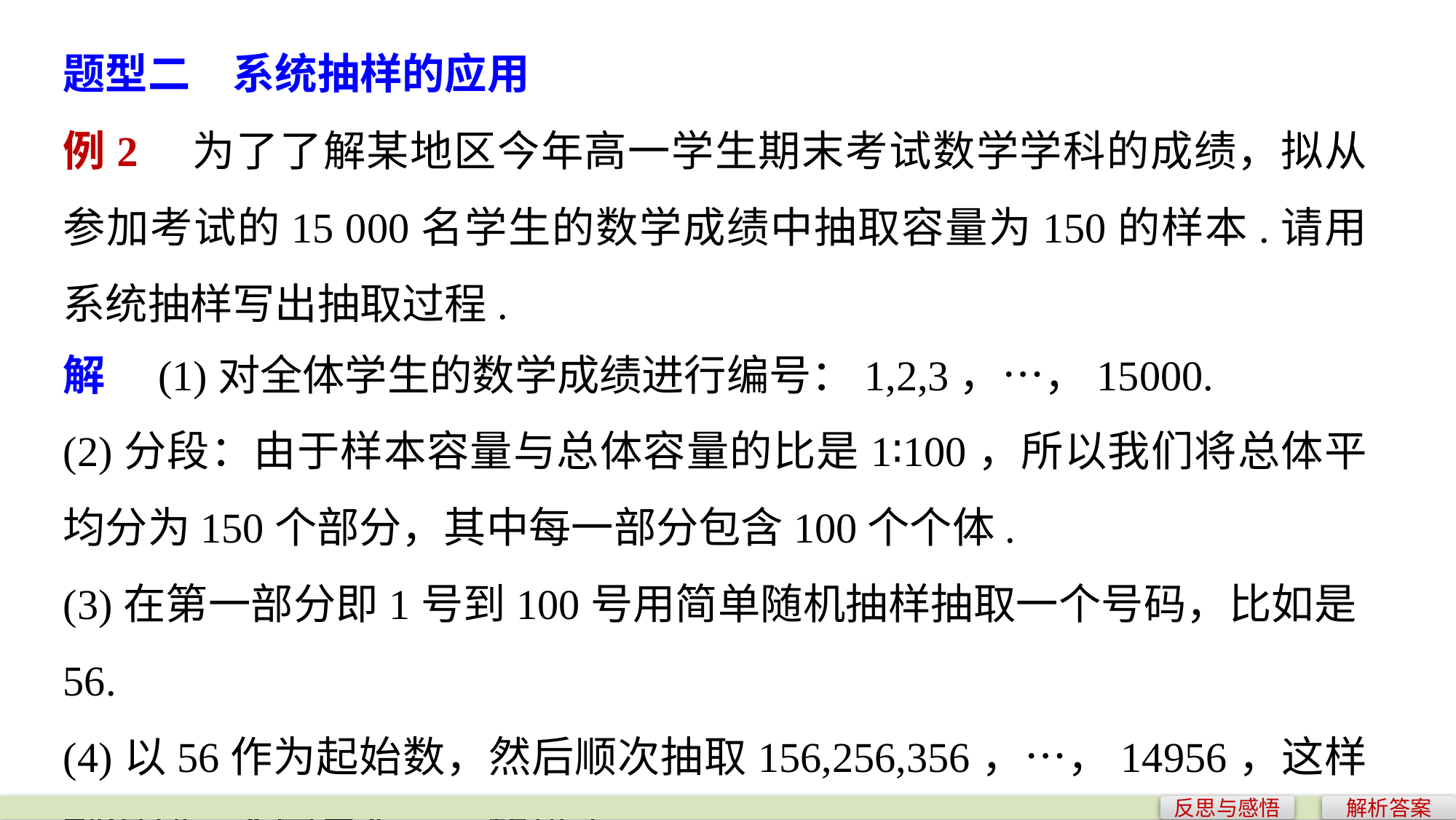

题型二　系统抽样的应用
例2　为了了解某地区今年高一学生期末考试数学学科的成绩，拟从参加考试的15 000名学生的数学成绩中抽取容量为150的样本.请用系统抽样写出抽取过程.
解　(1)对全体学生的数学成绩进行编号：1,2,3，…，15000.
(2)分段：由于样本容量与总体容量的比是1∶100，所以我们将总体平均分为150个部分，其中每一部分包含100个个体.
(3)在第一部分即1号到100号用简单随机抽样抽取一个号码，比如是56.
(4)以56作为起始数，然后顺次抽取156,256,356，…，14956，这样就得到一个容量为150的样本.
反思与感悟
解析答案